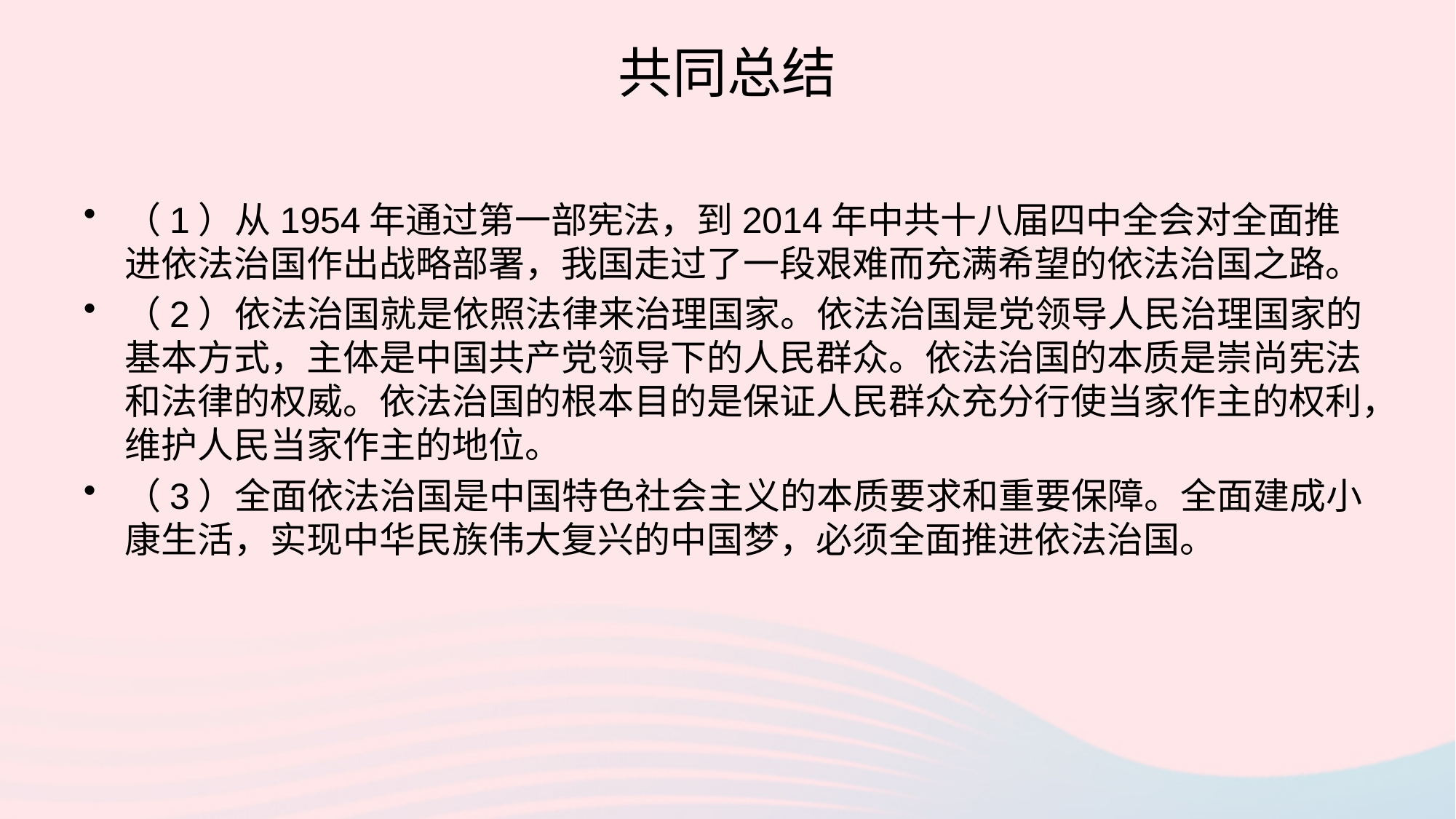

# 共同总结
（1）从1954年通过第一部宪法，到2014年中共十八届四中全会对全面推进依法治国作出战略部署，我国走过了一段艰难而充满希望的依法治国之路。
（2）依法治国就是依照法律来治理国家。依法治国是党领导人民治理国家的基本方式，主体是中国共产党领导下的人民群众。依法治国的本质是崇尚宪法和法律的权威。依法治国的根本目的是保证人民群众充分行使当家作主的权利，维护人民当家作主的地位。
（3）全面依法治国是中国特色社会主义的本质要求和重要保障。全面建成小康生活，实现中华民族伟大复兴的中国梦，必须全面推进依法治国。